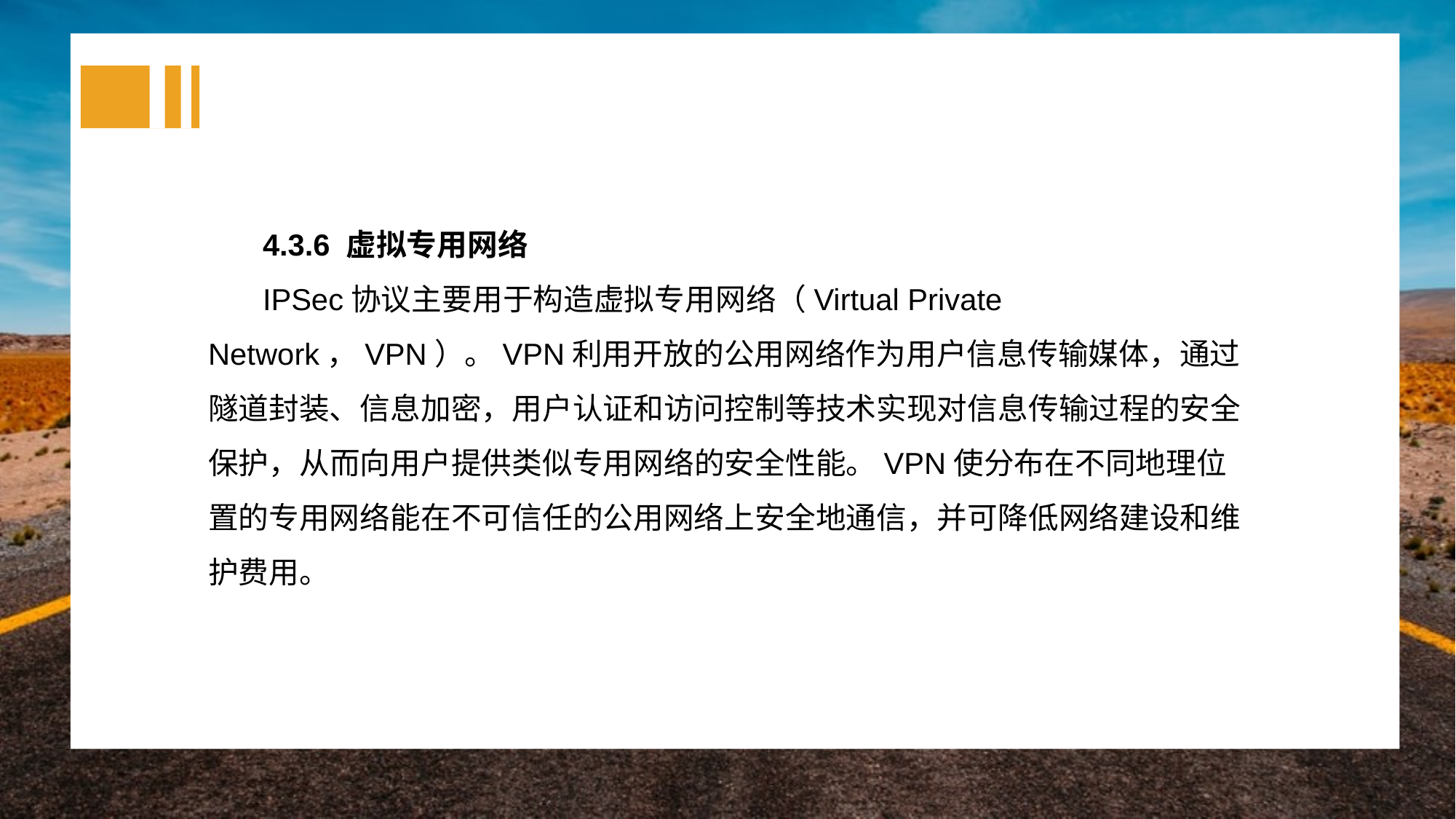

4.3.6 虚拟专用网络
IPSec协议主要用于构造虚拟专用网络（Virtual Private Network，VPN）。VPN利用开放的公用网络作为用户信息传输媒体，通过隧道封装、信息加密，用户认证和访问控制等技术实现对信息传输过程的安全保护，从而向用户提供类似专用网络的安全性能。VPN使分布在不同地理位置的专用网络能在不可信任的公用网络上安全地通信，并可降低网络建设和维护费用。